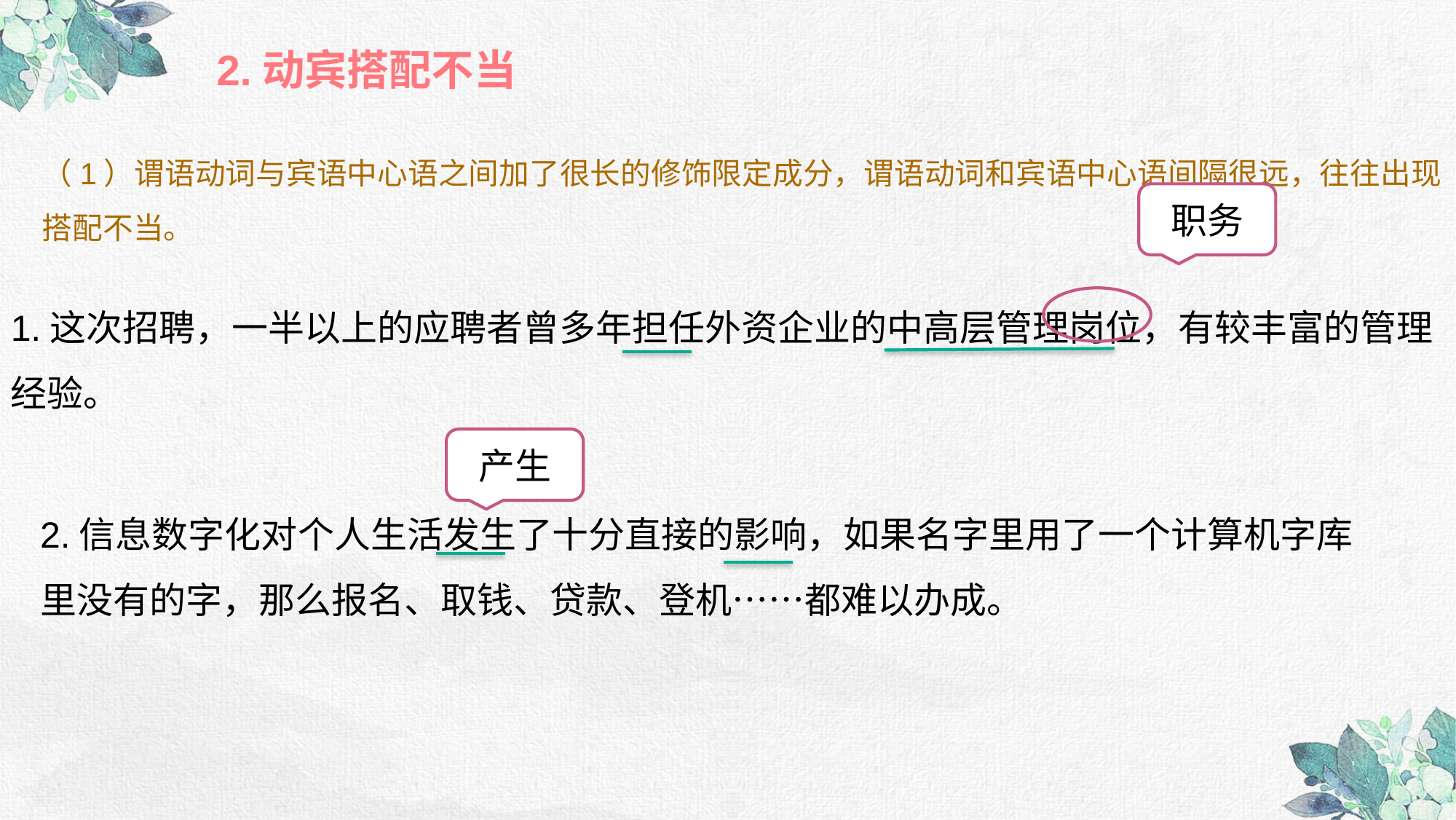

2.动宾搭配不当
（1）谓语动词与宾语中心语之间加了很长的修饰限定成分，谓语动词和宾语中心语间隔很远，往往出现搭配不当。
职务
1.这次招聘，一半以上的应聘者曾多年担任外资企业的中高层管理岗位，有较丰富的管理经验。

产生
2.信息数字化对个人生活发生了十分直接的影响，如果名字里用了一个计算机字库里没有的字，那么报名、取钱、贷款、登机……都难以办成。